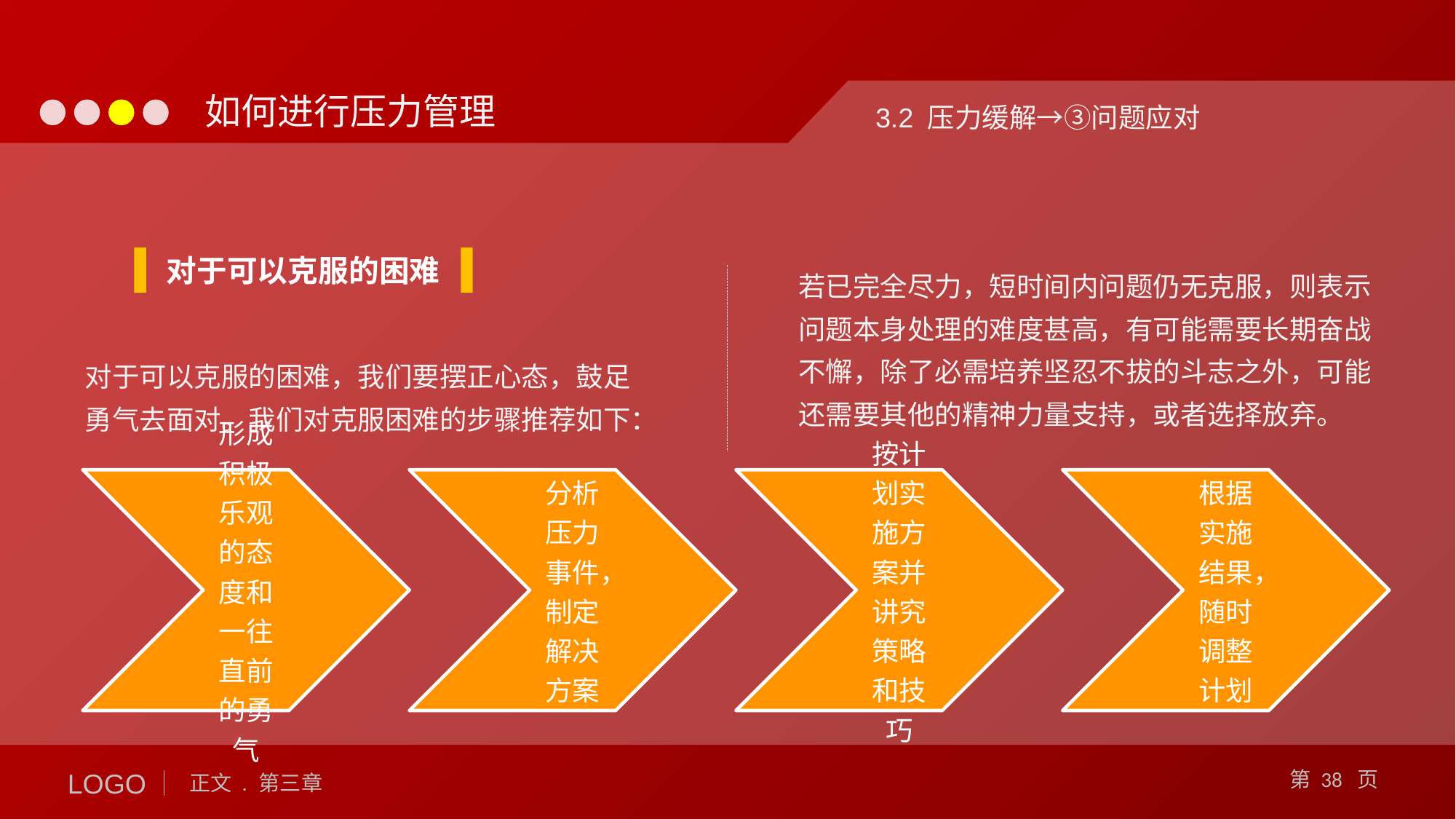

3.2 压力缓解→③问题应对
对于可以克服的困难

若已完全尽力，短时间内问题仍无克服，则表示问题本身处理的难度甚高，有可能需要长期奋战不懈，除了必需培养坚忍不拔的斗志之外，可能还需要其他的精神力量支持，或者选择放弃。
对于可以克服的困难，我们要摆正心态，鼓足勇气去面对。我们对克服困难的步骤推荐如下：